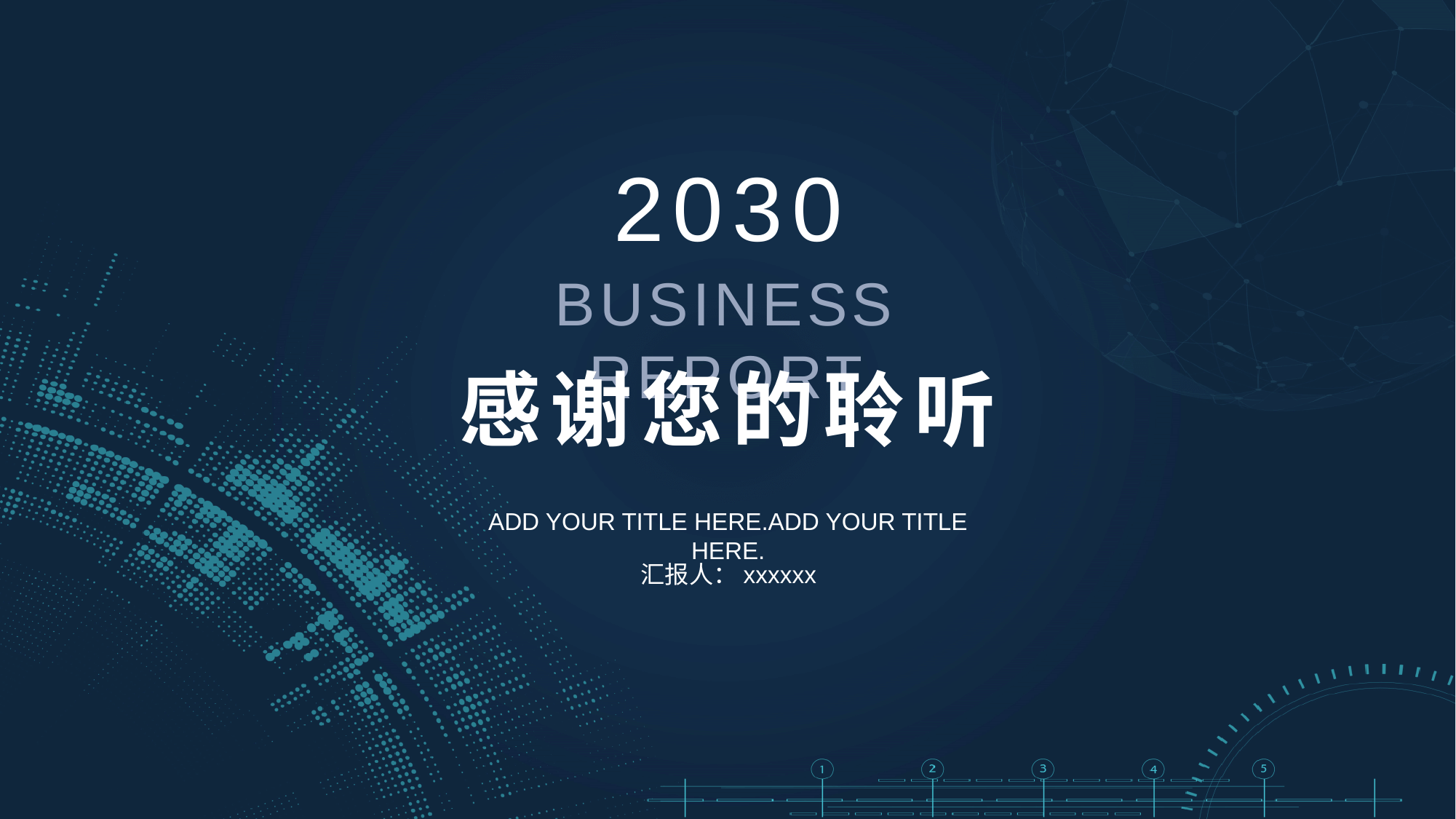

2030
BUSINESS REPORT
感谢您的聆听
ADD YOUR TITLE HERE.ADD YOUR TITLE HERE.
汇报人：xxxxxx